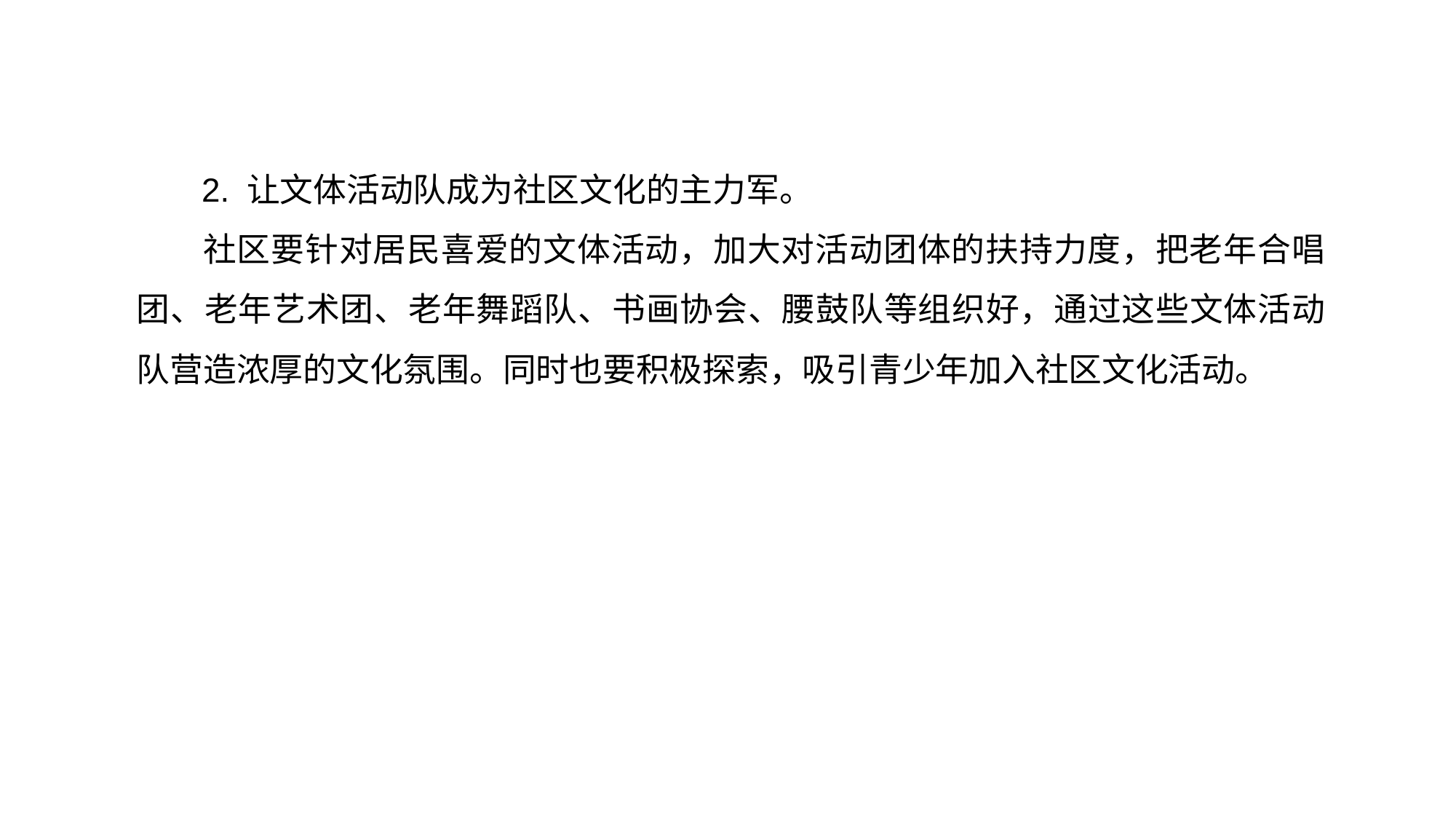

2. 让文体活动队成为社区文化的主力军。
       社区要针对居民喜爱的文体活动，加大对活动团体的扶持力度，把老年合唱团、老年艺术团、老年舞蹈队、书画协会、腰鼓队等组织好，通过这些文体活动队营造浓厚的文化氛围。同时也要积极探索，吸引青少年加入社区文化活动。